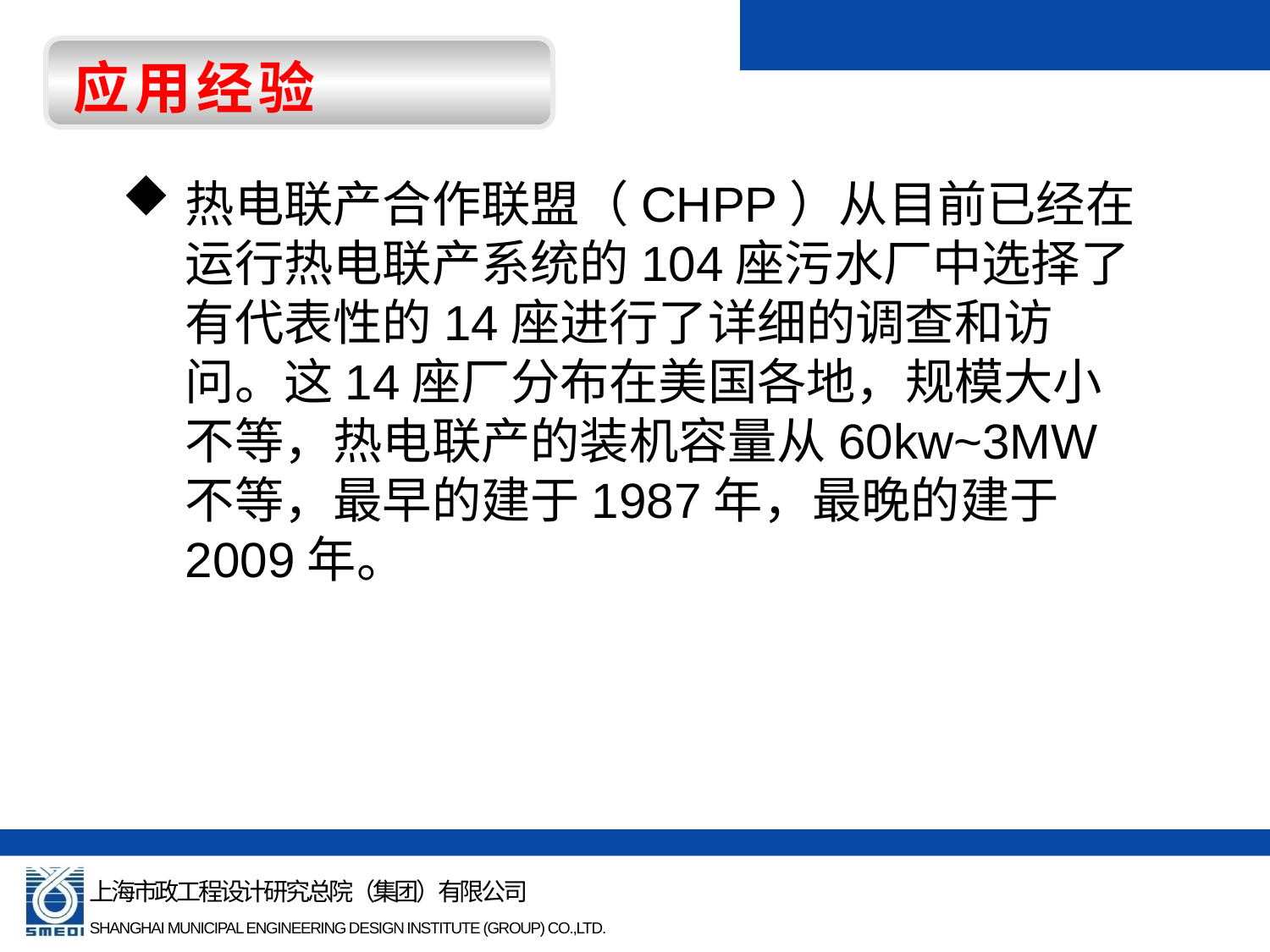

应用经验
热电联产合作联盟（CHPP）从目前已经在运行热电联产系统的104座污水厂中选择了有代表性的14座进行了详细的调查和访问。这14座厂分布在美国各地，规模大小不等，热电联产的装机容量从60kw~3MW不等，最早的建于1987年，最晚的建于2009年。